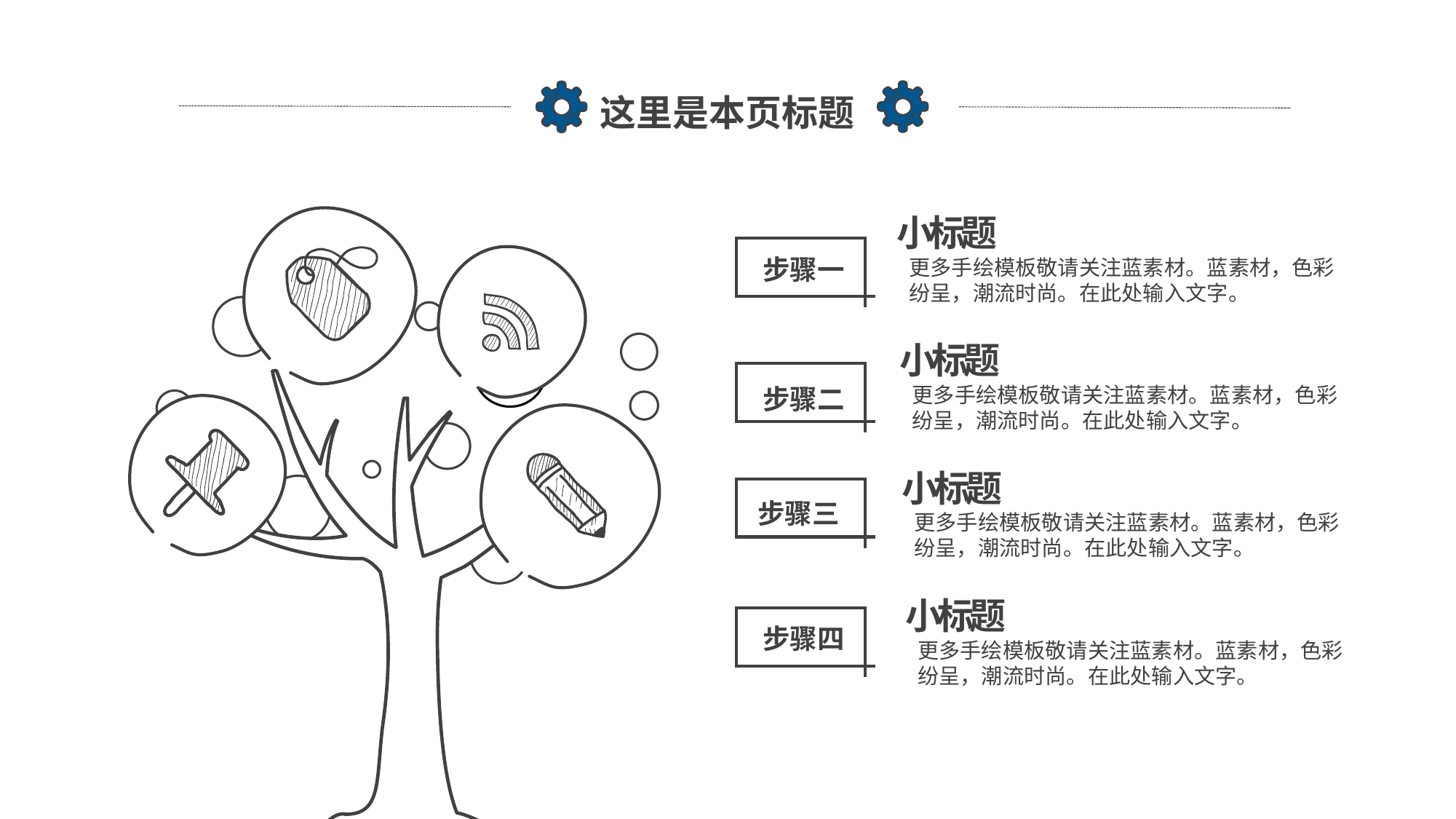

这里是本页标题
小标题

步骤一
更多手绘模板敬请关注蓝素材。蓝素材，色彩纷呈，潮流时尚。在此处输入文字。

小标题

更多手绘模板敬请关注蓝素材。蓝素材，色彩纷呈，潮流时尚。在此处输入文字。
步骤二

小标题

步骤三
更多手绘模板敬请关注蓝素材。蓝素材，色彩纷呈，潮流时尚。在此处输入文字。
小标题

步骤四
更多手绘模板敬请关注蓝素材。蓝素材，色彩纷呈，潮流时尚。在此处输入文字。